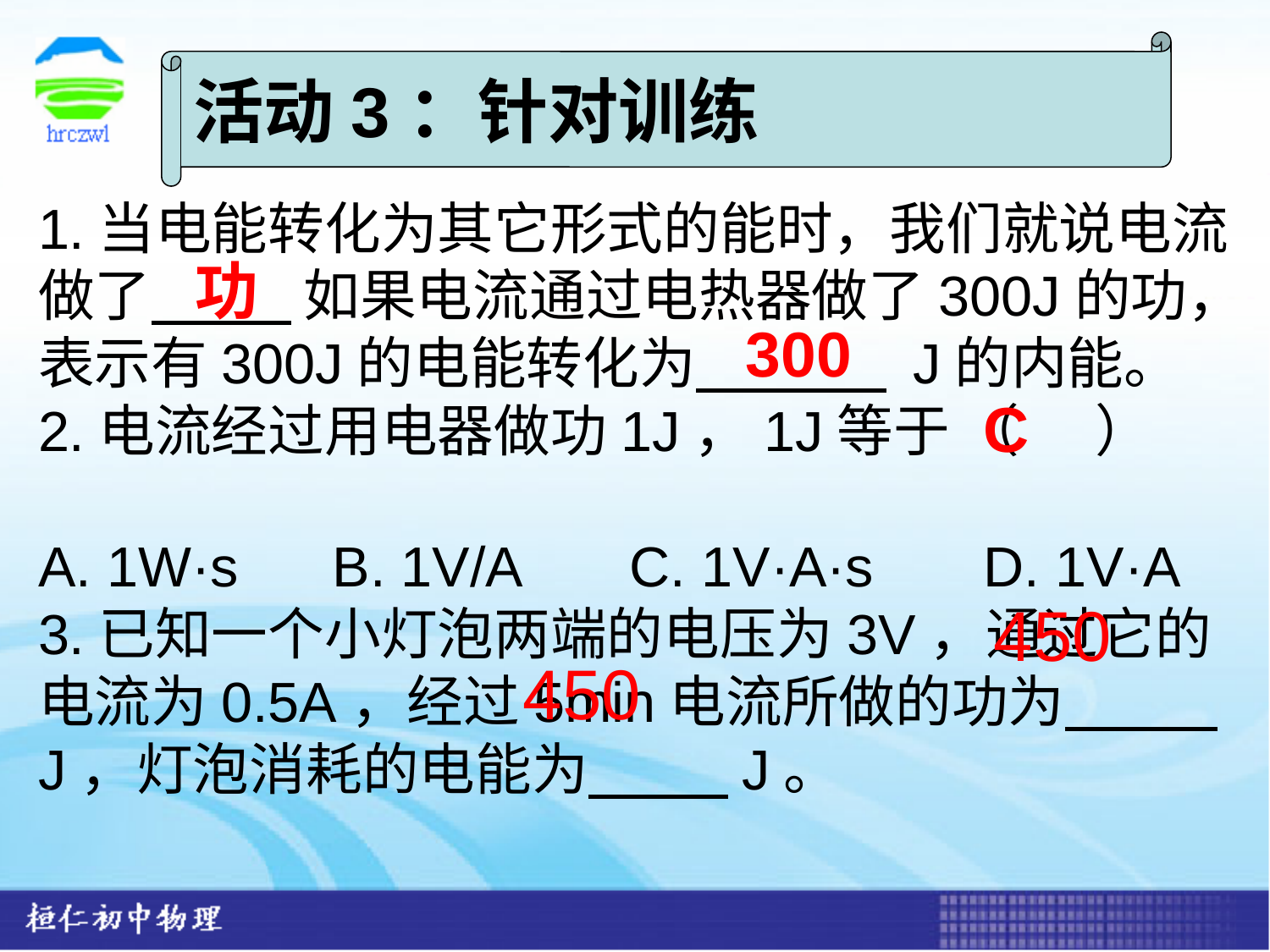

活动3：针对训练
|  |
| --- |
1.当电能转化为其它形式的能时，我们就说电流做了            如果电流通过电热器做了300J的功，表示有300J的电能转化为                J的内能。
2.电流经过用电器做功1J，1J等于 （      ）
A. 1W·s      B. 1V/A       C. 1V·A·s       D. 1V·A
3.已知一个小灯泡两端的电压为3V，通过它的电流为0.5A，经过5min电流所做的功为             J，灯泡消耗的电能为           J。
功
300
C
|  |
| --- |
450
450